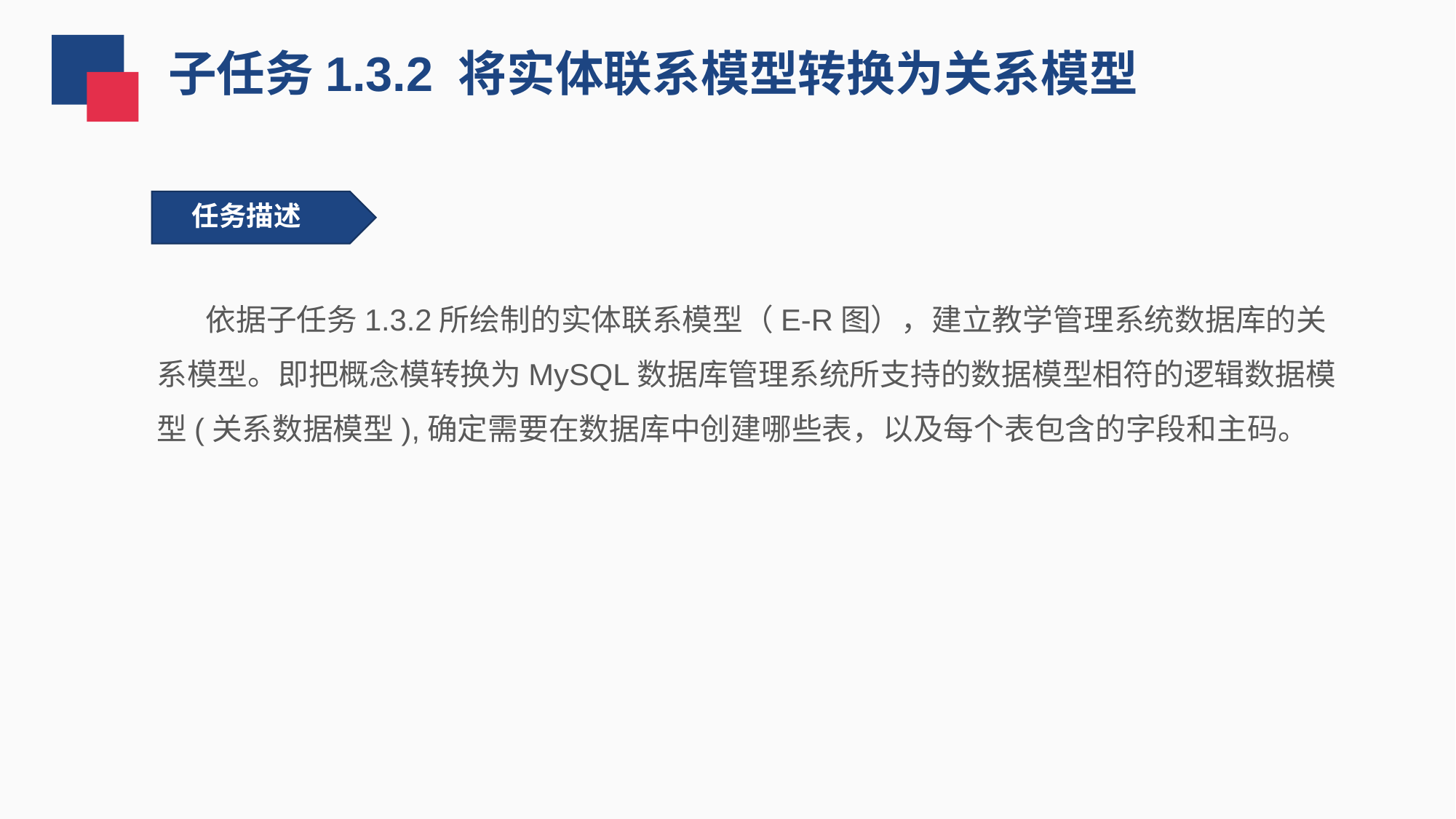

子任务1.3.2 将实体联系模型转换为关系模型

任务描述
      依据子任务1.3.2所绘制的实体联系模型（E-R图），建立教学管理系统数据库的关系模型。即把概念模转换为MySQL数据库管理系统所支持的数据模型相符的逻辑数据模型(关系数据模型),确定需要在数据库中创建哪些表，以及每个表包含的字段和主码。